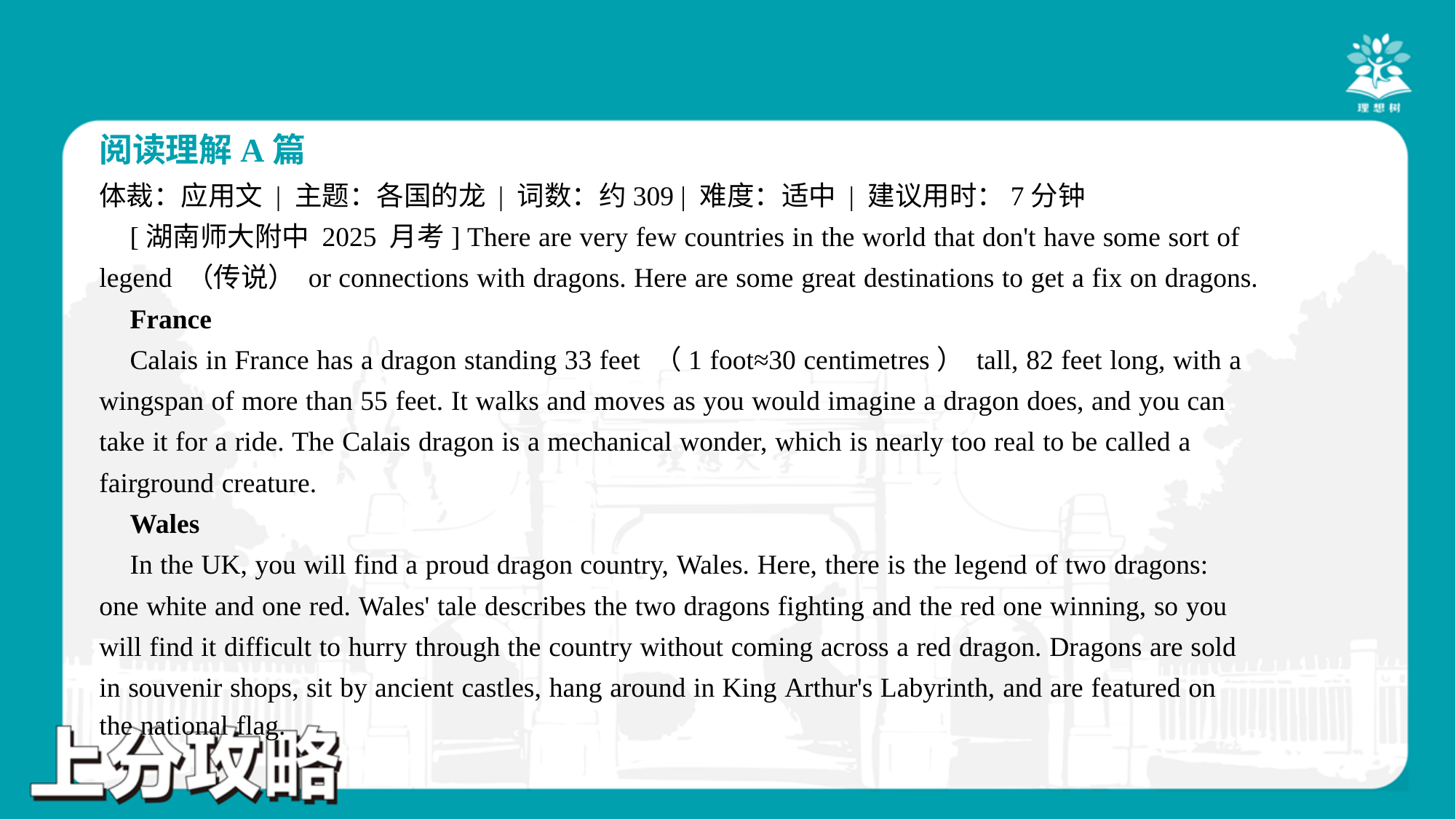

阅读理解A篇
体裁：应用文 | 主题：各国的龙 | 词数：约309 | 难度：适中 | 建议用时：7分钟
    [湖南师大附中 2025 月考] There are very few countries in the world that don't have some sort of
legend （传说） or connections with dragons. Here are some great destinations to get a fix on dragons.
    France
    Calais in France has a dragon standing 33 feet （1 foot≈30 centimetres） tall, 82 feet long, with a
wingspan of more than 55 feet. It walks and moves as you would imagine a dragon does, and you can
take it for a ride. The Calais dragon is a mechanical wonder, which is nearly too real to be called a
fairground creature.
    Wales
    In the UK, you will find a proud dragon country, Wales. Here, there is the legend of two dragons:
one white and one red. Wales' tale describes the two dragons fighting and the red one winning, so you
will find it difficult to hurry through the country without coming across a red dragon. Dragons are sold
in souvenir shops, sit by ancient castles, hang around in King Arthur's Labyrinth, and are featured on
the national flag.#4.1